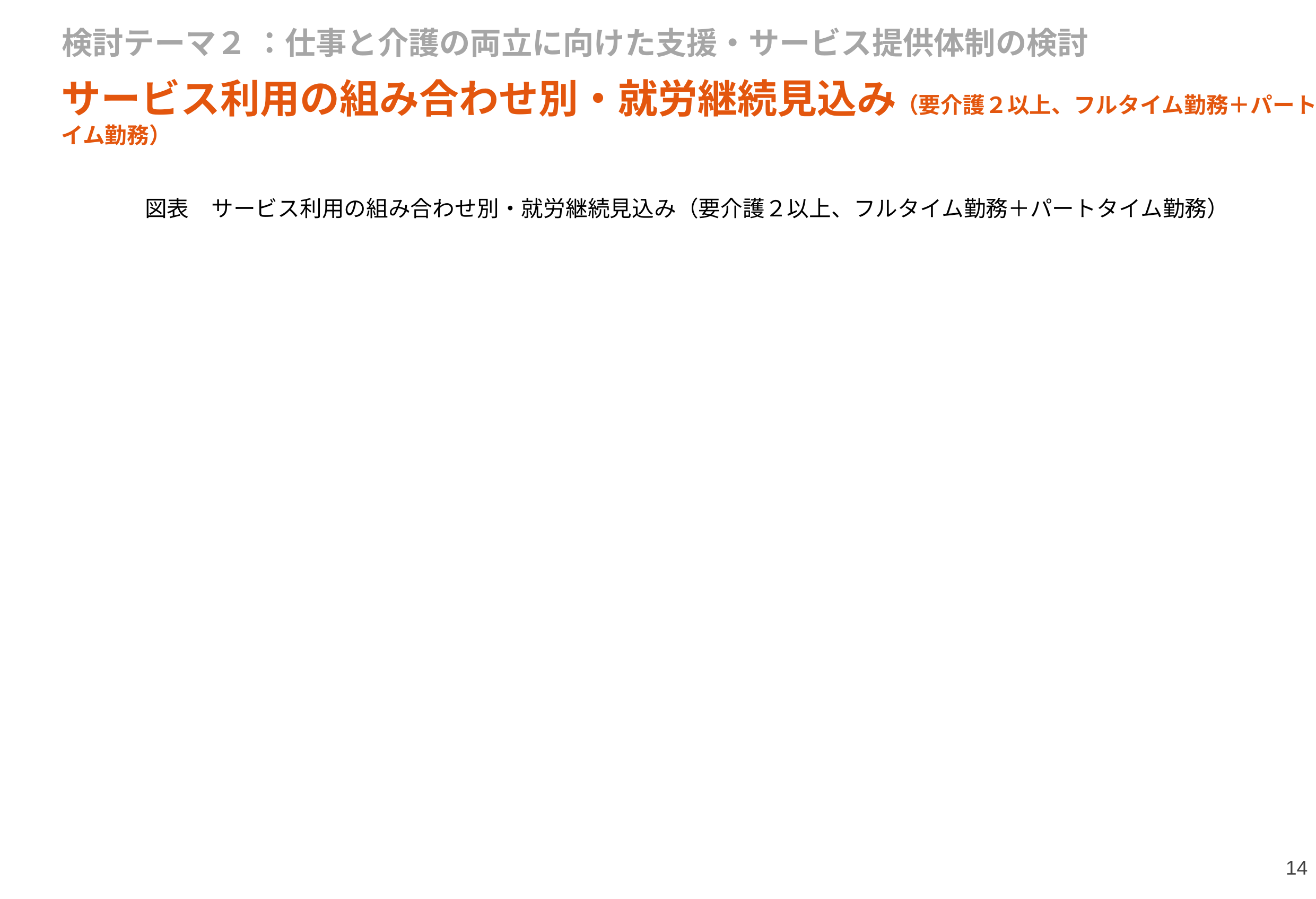

検討テーマ２ ：仕事と介護の両立に向けた支援・サービス提供体制の検討
サービス利用の組み合わせ別・就労継続見込み（要介護２以上、フルタイム勤務＋パートタイム勤務）
図表　サービス利用の組み合わせ別・就労継続見込み（要介護２以上、フルタイム勤務＋パートタイム勤務）
14